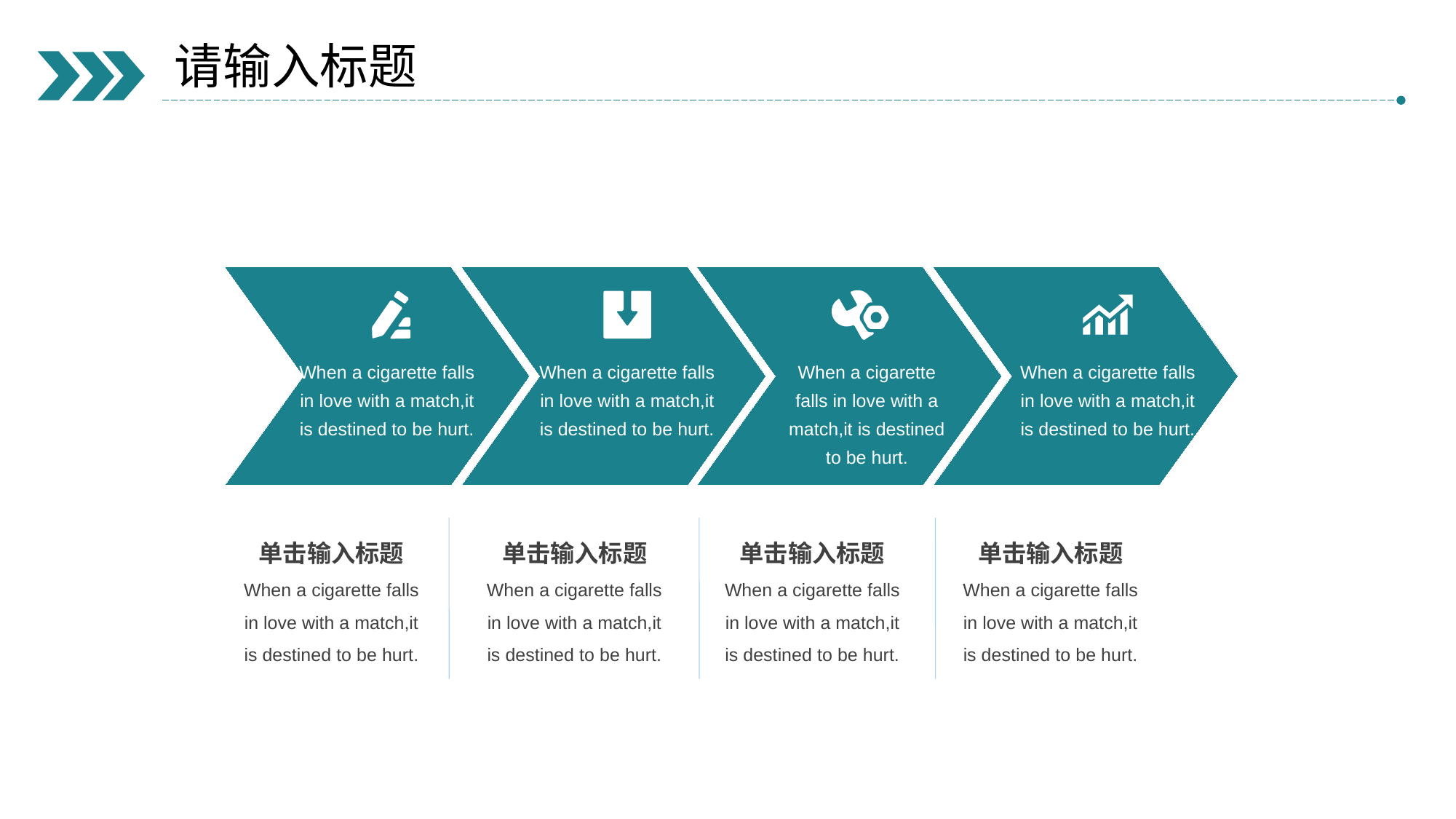

请输入标题

When a cigarette falls in love with a match,it is destined to be hurt.
When a cigarette falls in love with a match,it is destined to be hurt.
When a cigarette falls in love with a match,it is destined to be hurt.
When a cigarette falls in love with a match,it is destined to be hurt.

单击输入标题
When a cigarette falls in love with a match,it is destined to be hurt.
单击输入标题
When a cigarette falls in love with a match,it is destined to be hurt.
单击输入标题
When a cigarette falls in love with a match,it is destined to be hurt.
单击输入标题
When a cigarette falls in love with a match,it is destined to be hurt.